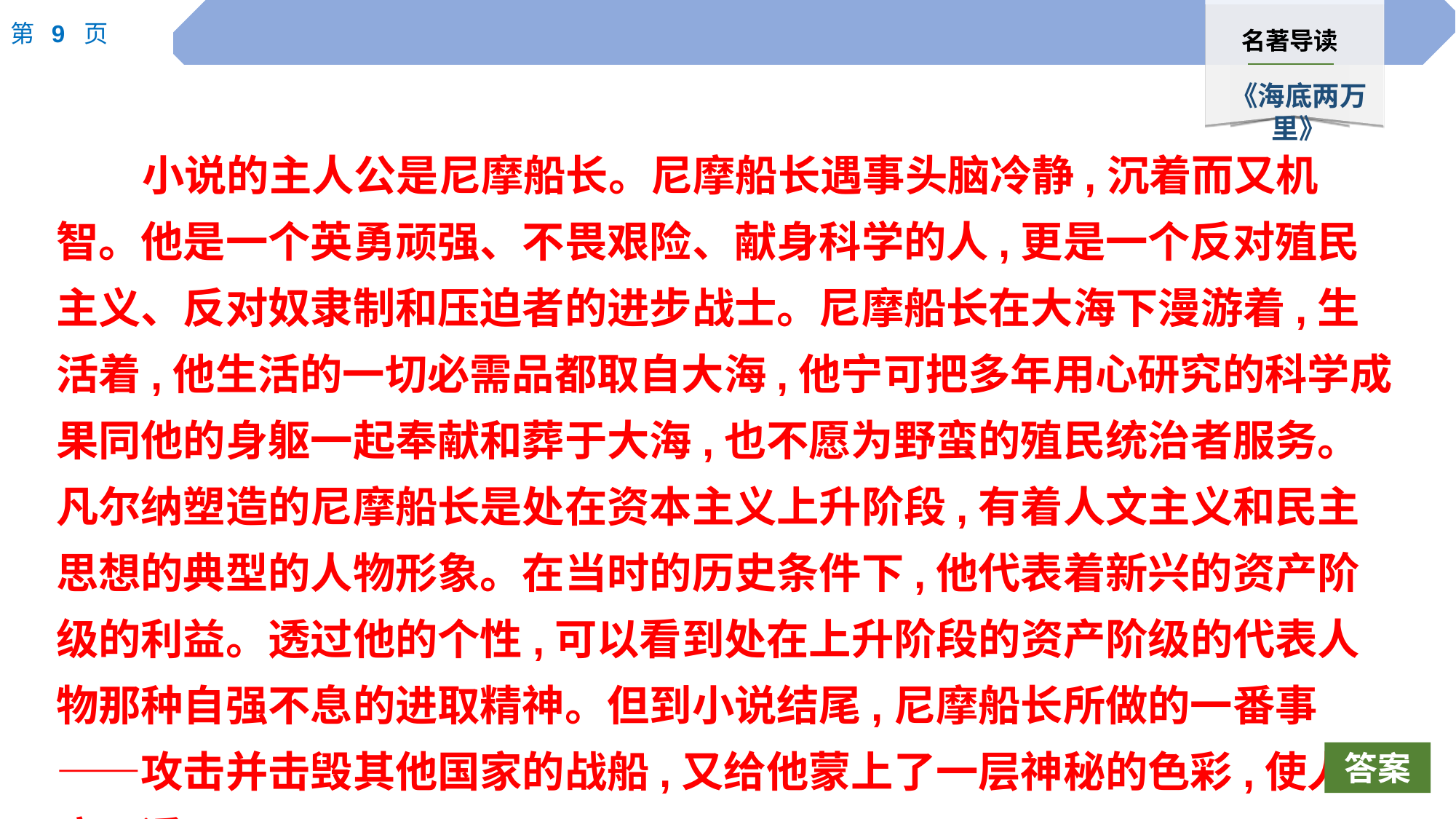

小说的主人公是尼摩船长。尼摩船长遇事头脑冷静,沉着而又机智。他是一个英勇顽强、不畏艰险、献身科学的人,更是一个反对殖民主义、反对奴隶制和压迫者的进步战士。尼摩船长在大海下漫游着,生活着,他生活的一切必需品都取自大海,他宁可把多年用心研究的科学成果同他的身躯一起奉献和葬于大海,也不愿为野蛮的殖民统治者服务。凡尔纳塑造的尼摩船长是处在资本主义上升阶段,有着人文主义和民主思想的典型的人物形象。在当时的历史条件下,他代表着新兴的资产阶级的利益。透过他的个性,可以看到处在上升阶段的资产阶级的代表人物那种自强不息的进取精神。但到小说结尾,尼摩船长所做的一番事——攻击并击毁其他国家的战船,又给他蒙上了一层神秘的色彩,使人琢磨不透。
答案